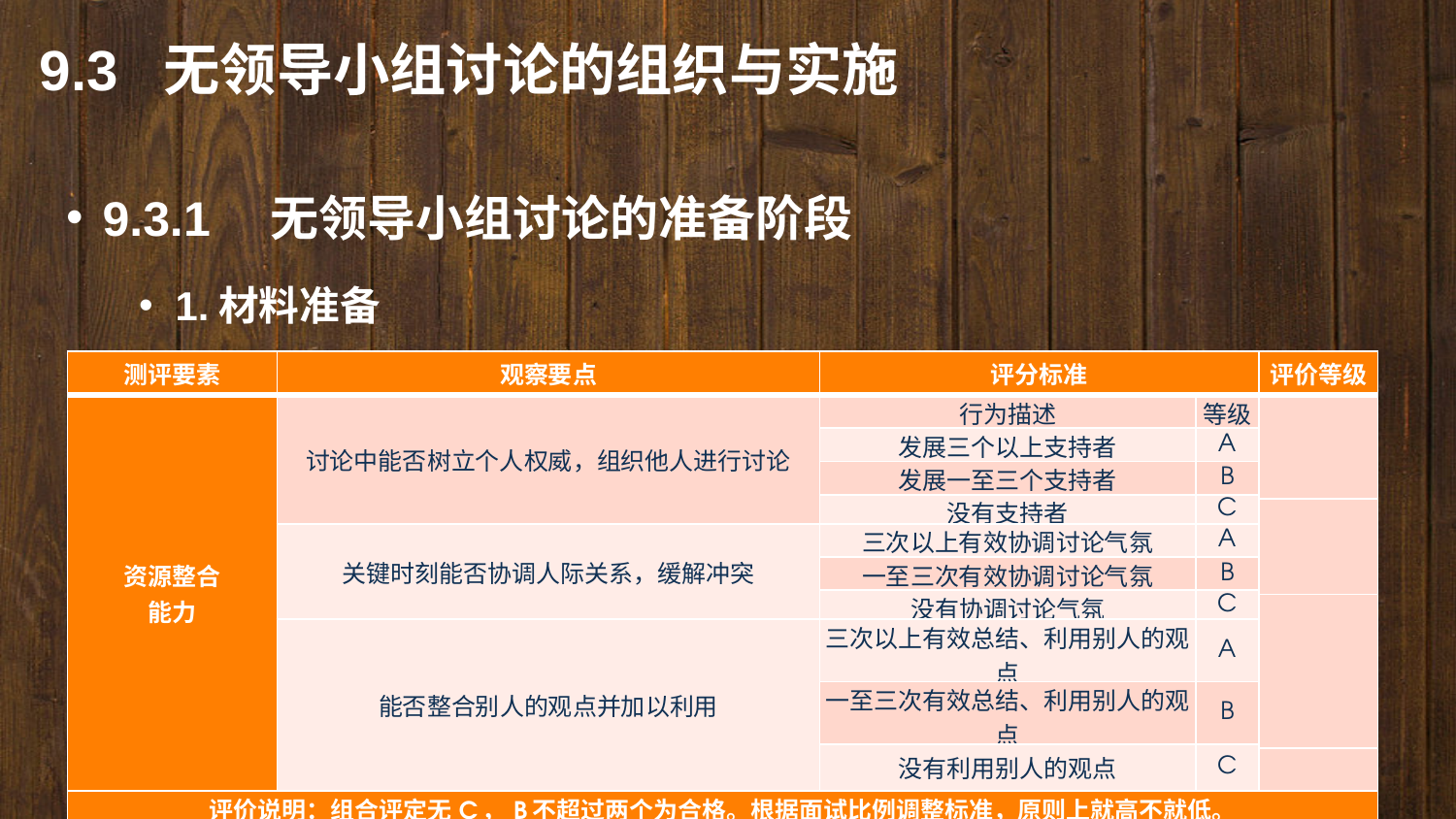

9.3  无领导小组讨论的组织与实施
9.3.1　无领导小组讨论的准备阶段
1.材料准备
| 测评要素 | 观察要点 | 评分标准 |  | 评价等级 |
| --- | --- | --- | --- | --- |
| 资源整合 能力 | 讨论中能否树立个人权威，组织他人进行讨论 | 行为描述 | 等级 |  |
|  |  | 发展三个以上支持者 | A |  |
|  |  | 发展一至三个支持者 | B |  |
|  |  | 没有支持者 | C |  |
|  |  |  |  |  |
|  | 关键时刻能否协调人际关系，缓解冲突 | 三次以上有效协调讨论气氛 | A |  |
|  |  | 一至三次有效协调讨论气氛 | B |  |
|  |  | 没有协调讨论气氛 | C |  |
|  |  |  |  |  |
|  | 能否整合别人的观点并加以利用 | 三次以上有效总结、利用别人的观点 | A |  |
|  |  | 一至三次有效总结、利用别人的观点 | B |  |
|  |  | 没有利用别人的观点 | C |  |
|  |  |  |  |  |
| 评价说明：组合评定无C，B不超过两个为合格。根据面试比例调整标准，原则上就高不就低。 |  |  |  |  |